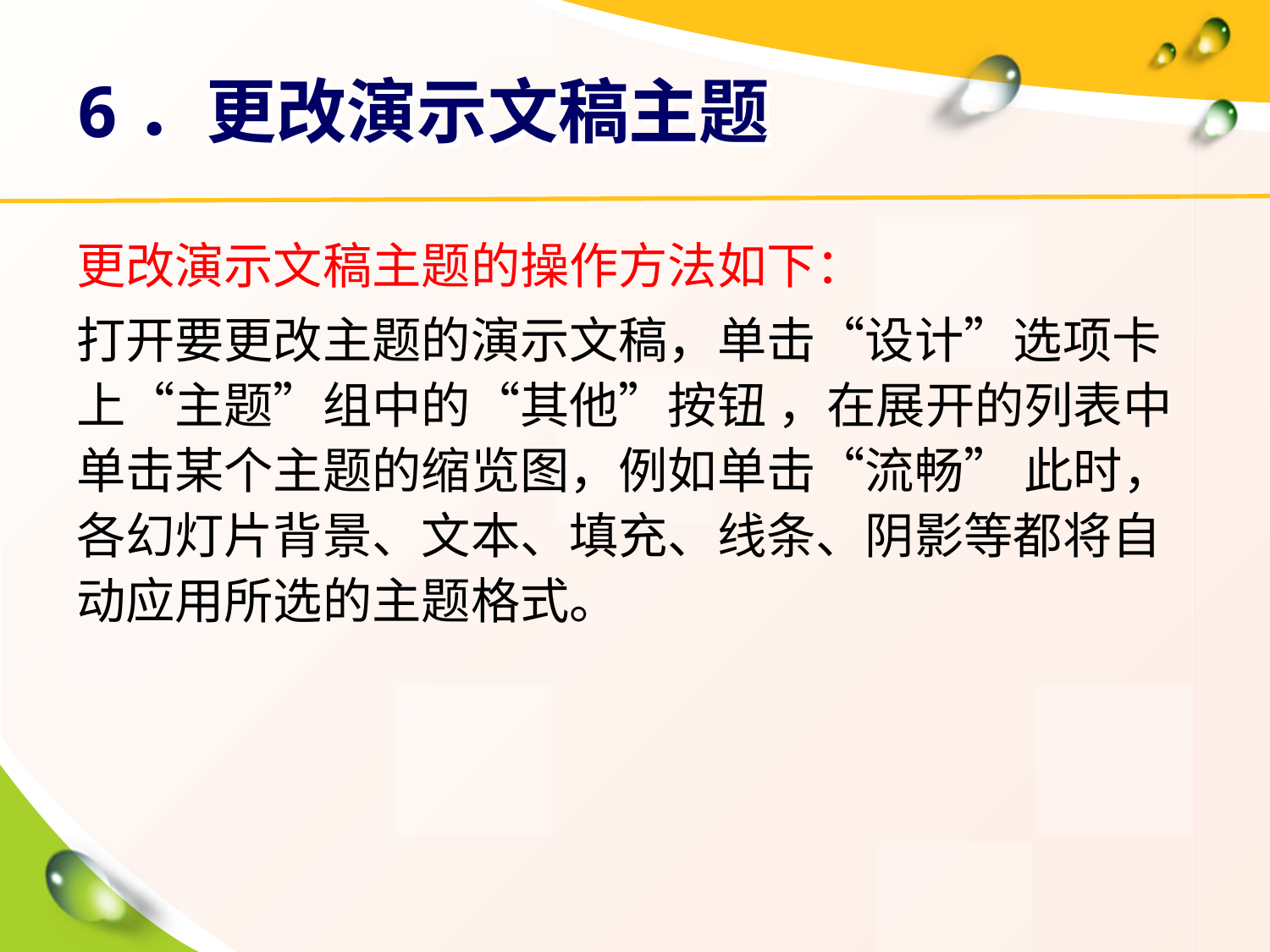

# 6．更改演示文稿主题
更改演示文稿主题的操作方法如下：
打开要更改主题的演示文稿，单击“设计”选项卡上“主题”组中的“其他”按钮 ，在展开的列表中单击某个主题的缩览图，例如单击“流畅” 此时，各幻灯片背景、文本、填充、线条、阴影等都将自动应用所选的主题格式。